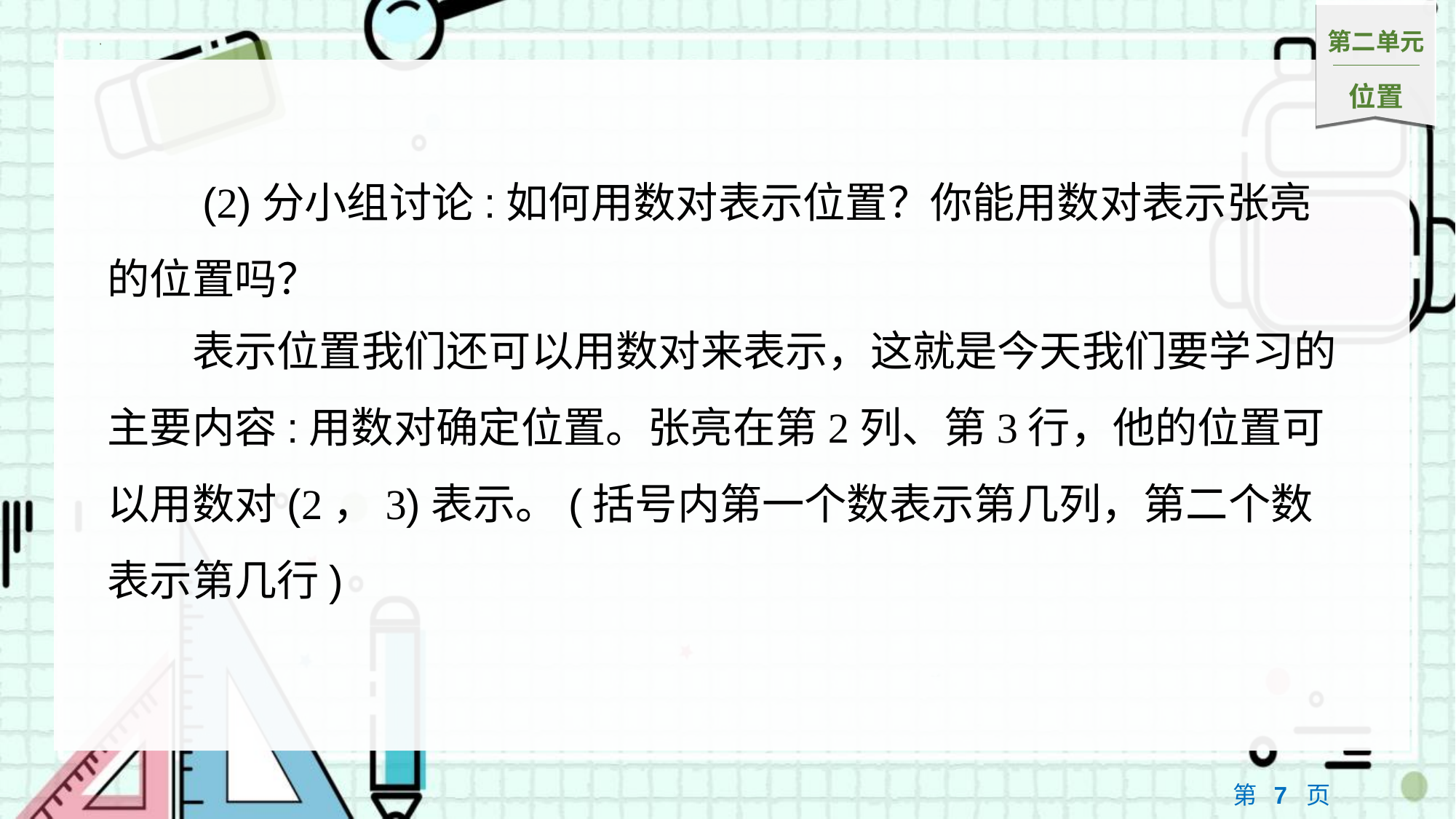

(2)分小组讨论:如何用数对表示位置？你能用数对表示张亮的位置吗？
　　表示位置我们还可以用数对来表示，这就是今天我们要学习的主要内容:用数对确定位置。张亮在第2列、第3行，他的位置可以用数对(2，3)表示。(括号内第一个数表示第几列，第二个数表示第几行)